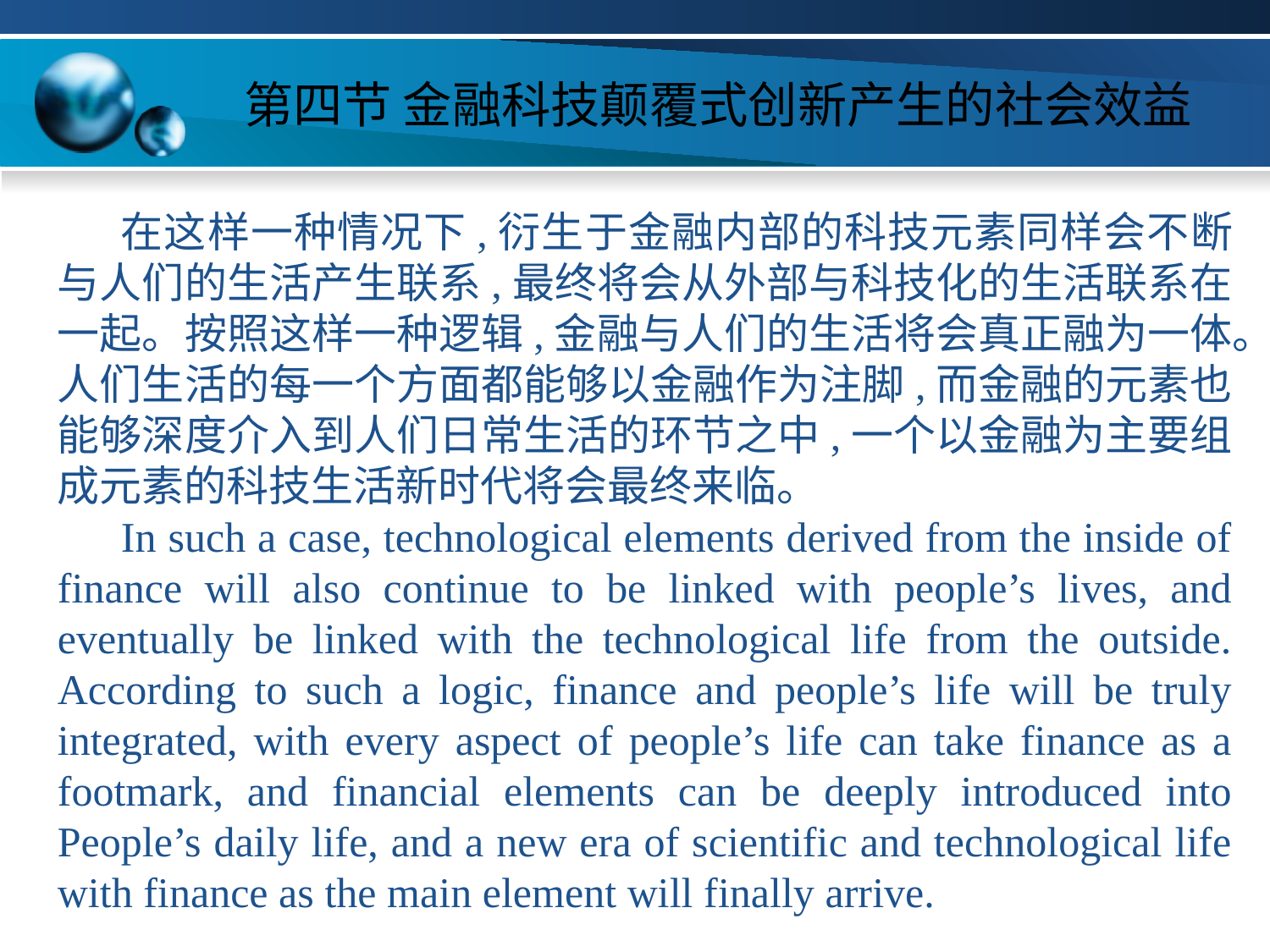

# 第四节 金融科技颠覆式创新产生的社会效益
在这样一种情况下,衍生于金融内部的科技元素同样会不断与人们的生活产生联系,最终将会从外部与科技化的生活联系在一起。按照这样一种逻辑,金融与人们的生活将会真正融为一体。人们生活的每一个方面都能够以金融作为注脚,而金融的元素也能够深度介入到人们日常生活的环节之中,一个以金融为主要组成元素的科技生活新时代将会最终来临。
In such a case, technological elements derived from the inside of finance will also continue to be linked with people’s lives, and eventually be linked with the technological life from the outside. According to such a logic, finance and people’s life will be truly integrated, with every aspect of people’s life can take finance as a footmark, and financial elements can be deeply introduced into People’s daily life, and a new era of scientific and technological life with finance as the main element will finally arrive.